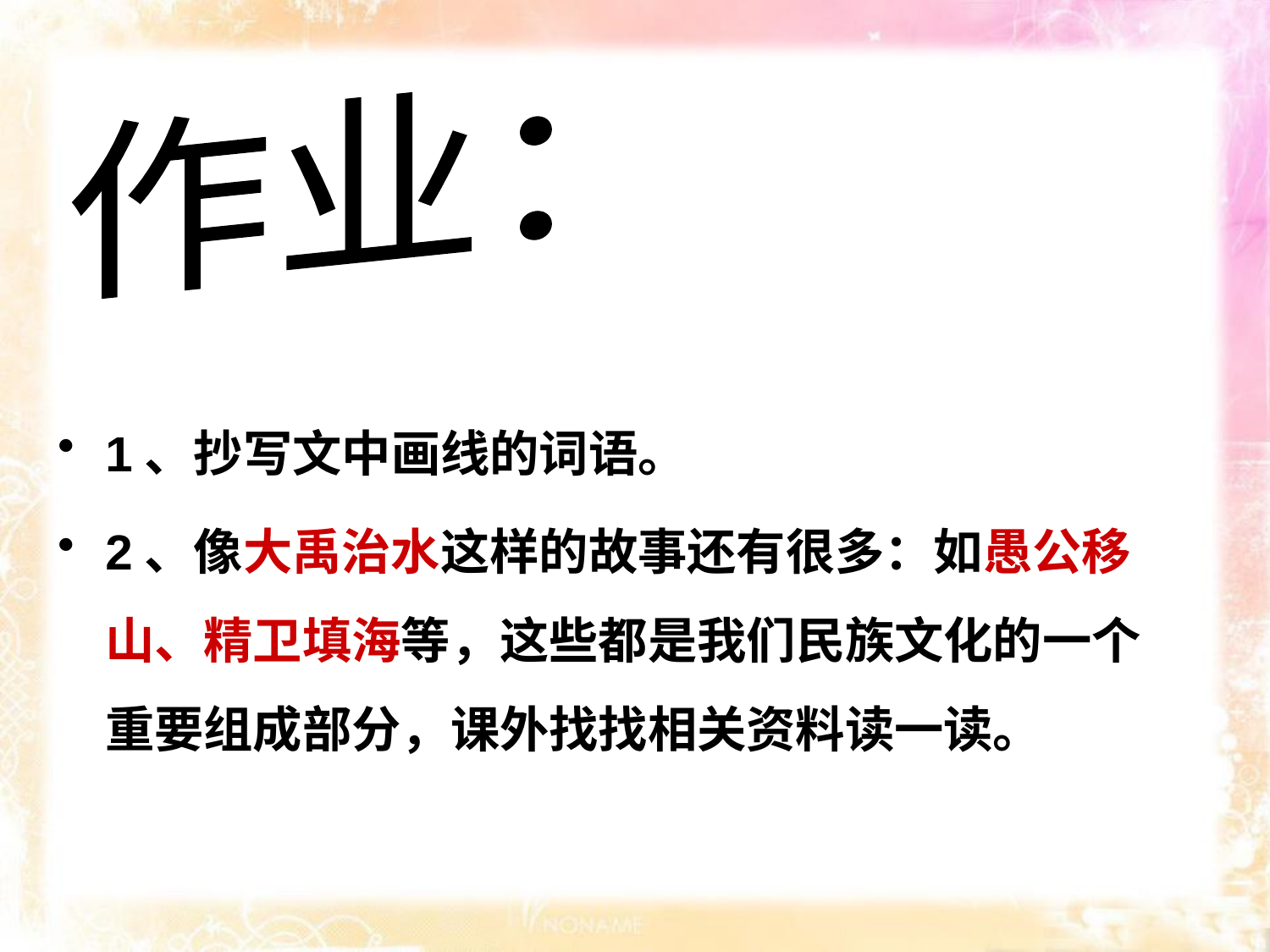

作业：
1、抄写文中画线的词语。
2、像大禹治水这样的故事还有很多：如愚公移山、精卫填海等，这些都是我们民族文化的一个重要组成部分，课外找找相关资料读一读。